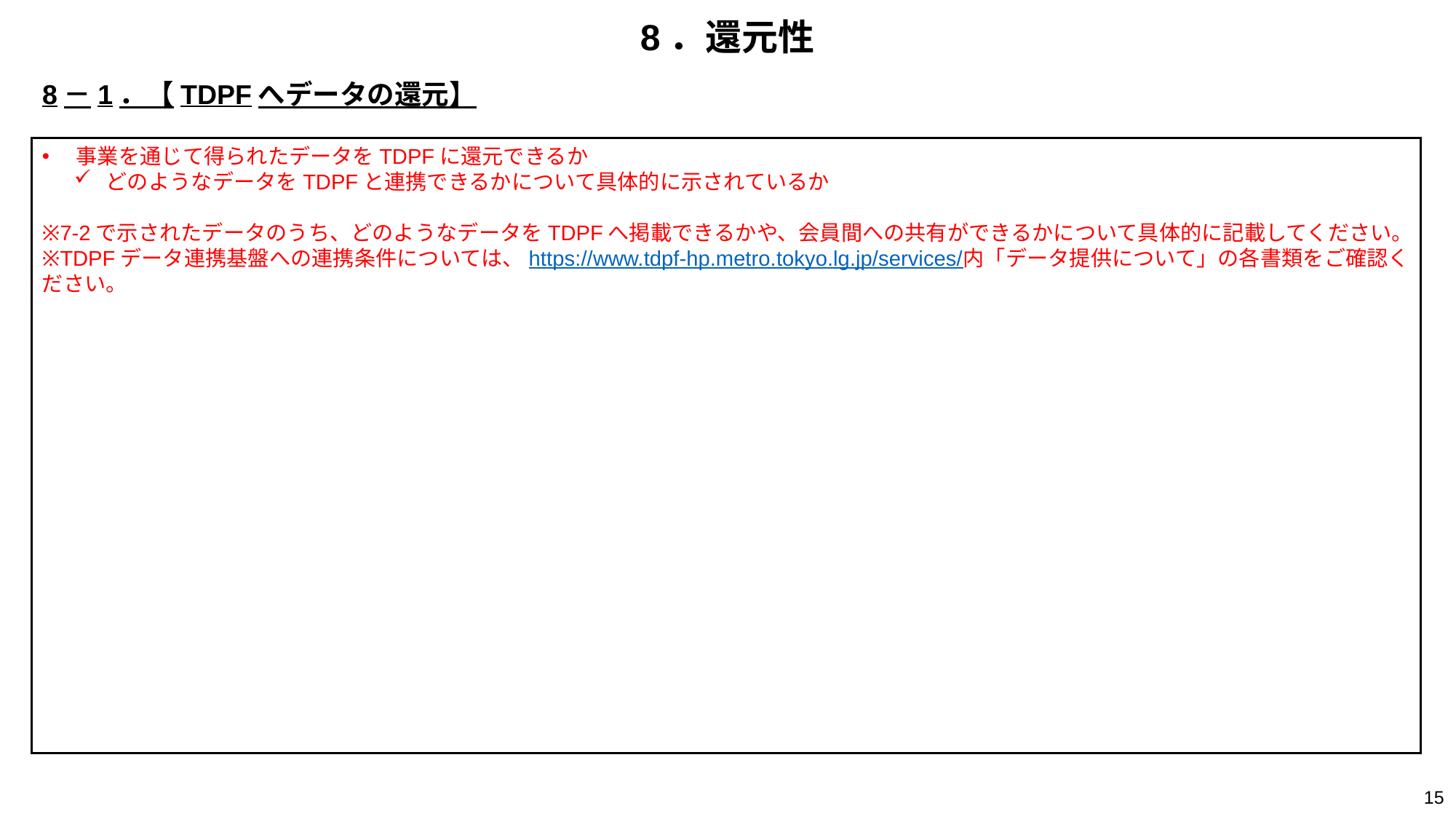

# 8．還元性
8－1．【TDPFへデータの還元】
事業を通じて得られたデータをTDPFに還元できるか
どのようなデータをTDPFと連携できるかについて具体的に示されているか

※7-2で示されたデータのうち、どのようなデータをTDPFへ掲載できるかや、会員間への共有ができるかについて具体的に記載してください。
※TDPFデータ連携基盤への連携条件については、https://www.tdpf-hp.metro.tokyo.lg.jp/services/内「データ提供について」の各書類をご確認ください。
15